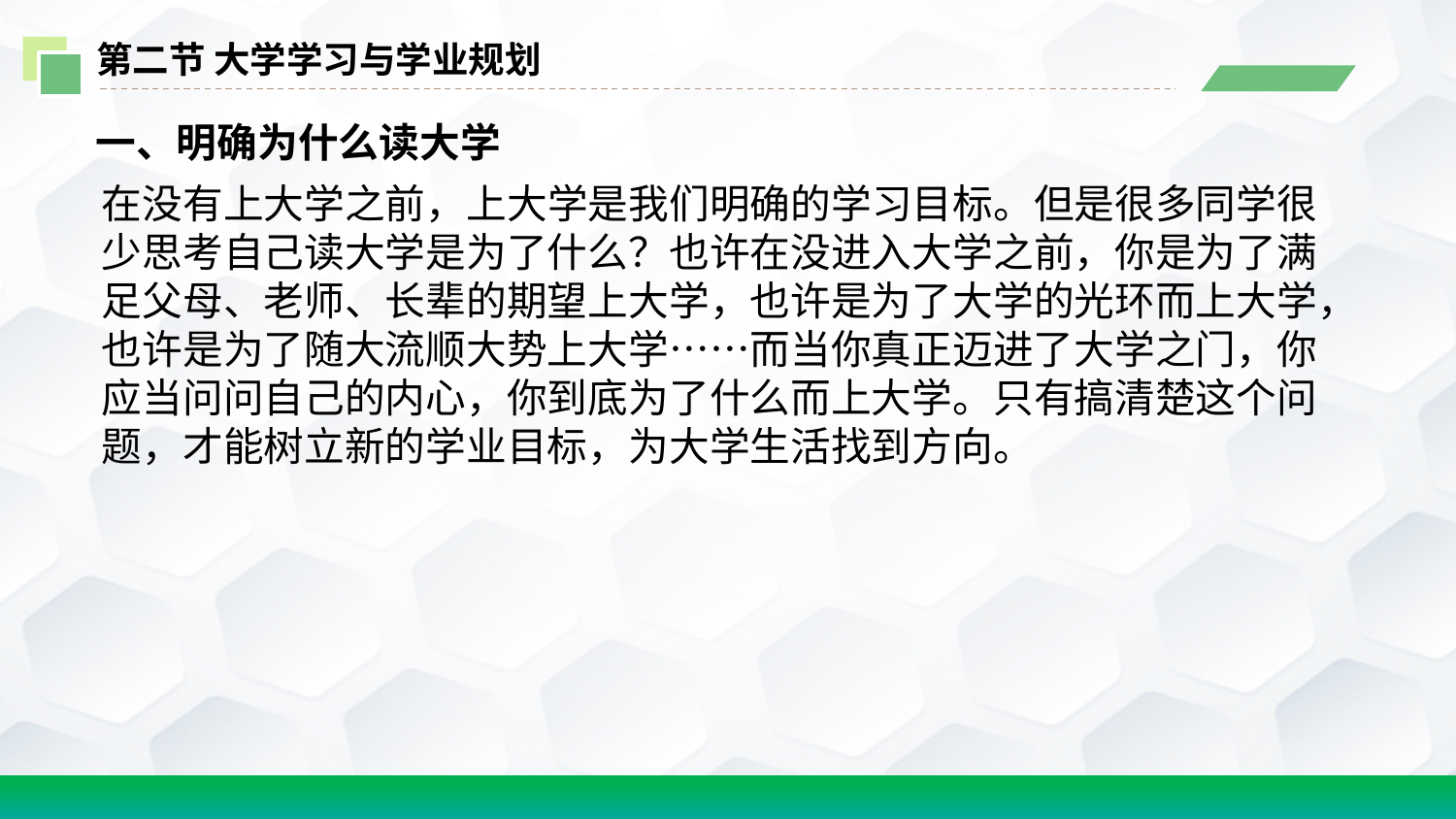

第二节 大学学习与学业规划
一、明确为什么读大学
在没有上大学之前，上大学是我们明确的学习目标。但是很多同学很少思考自己读大学是为了什么？也许在没进入大学之前，你是为了满足父母、老师、长辈的期望上大学，也许是为了大学的光环而上大学，也许是为了随大流顺大势上大学……而当你真正迈进了大学之门，你应当问问自己的内心，你到底为了什么而上大学。只有搞清楚这个问题，才能树立新的学业目标，为大学生活找到方向。